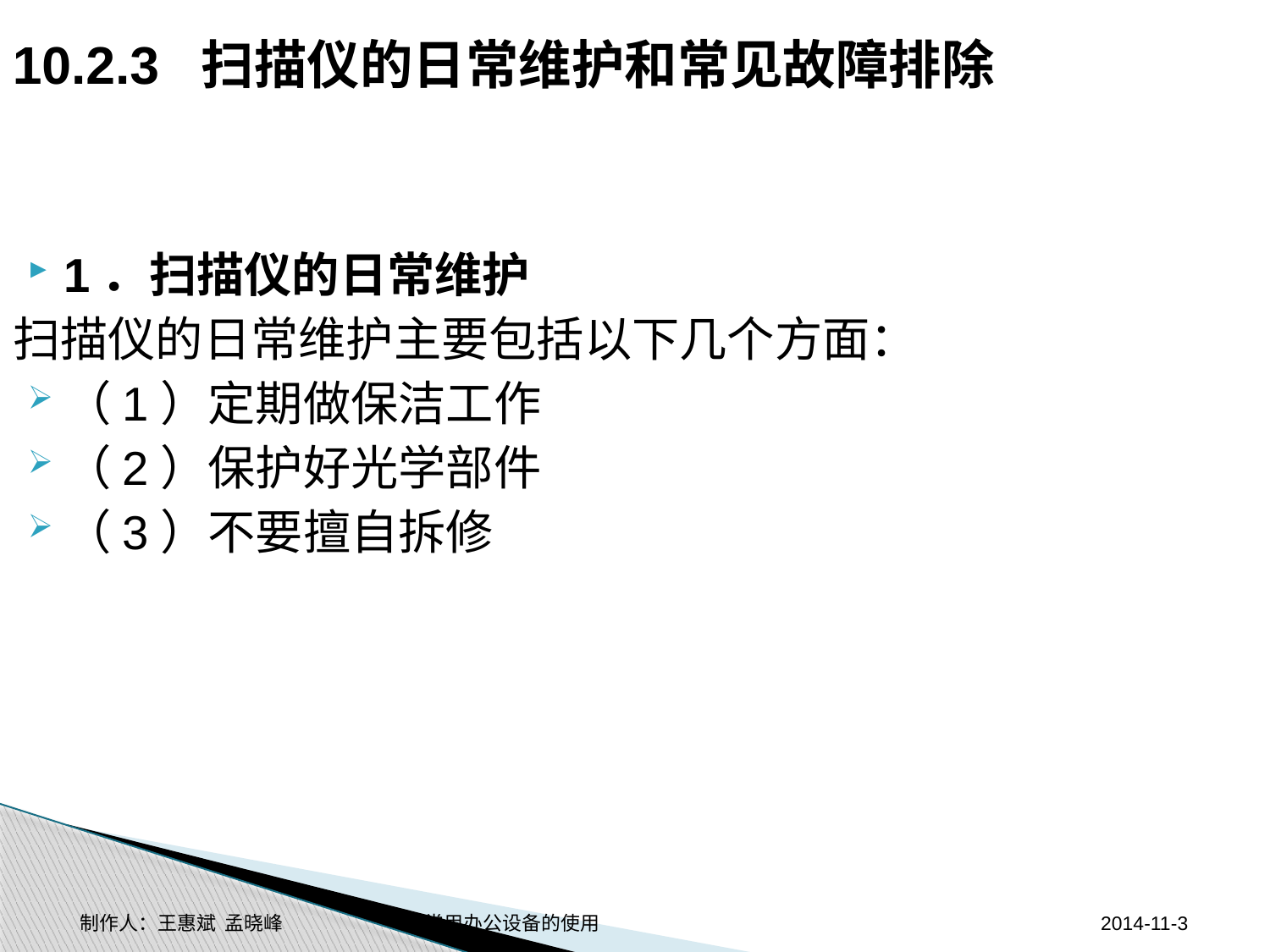

10.2.3  扫描仪的日常维护和常见故障排除
1．扫描仪的日常维护
扫描仪的日常维护主要包括以下几个方面：
（1）定期做保洁工作
（2）保护好光学部件
（3）不要擅自拆修
制作人：王惠斌  孟晓峰                                常用办公设备的使用
2014-11-3